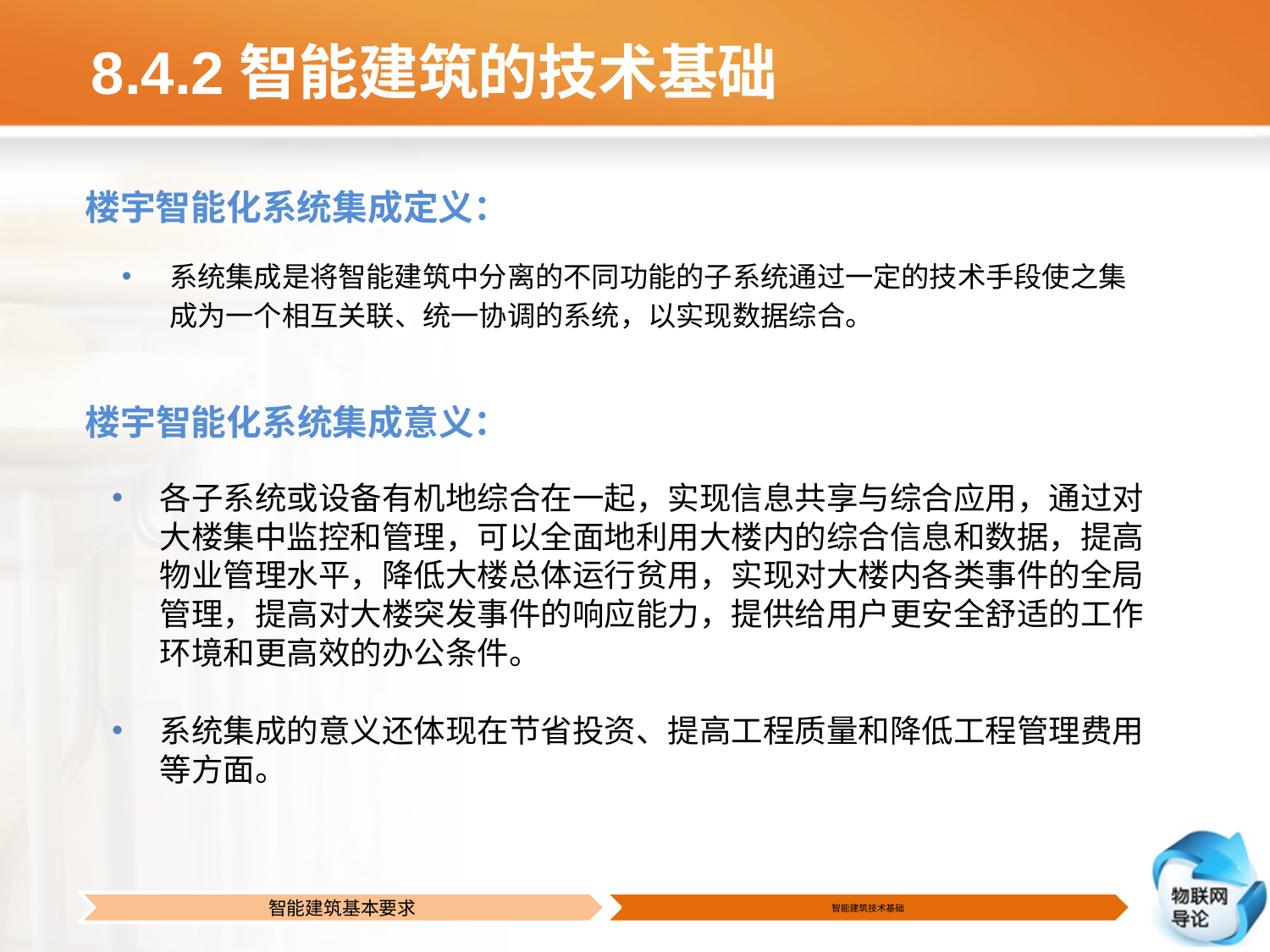

# 8.4.2智能建筑的技术基础
楼宇智能化系统集成定义：
系统集成是将智能建筑中分离的不同功能的子系统通过一定的技术手段使之集成为一个相互关联、统一协调的系统，以实现数据综合。
楼宇智能化系统集成意义：
各子系统或设备有机地综合在一起，实现信息共享与综合应用，通过对大楼集中监控和管理，可以全面地利用大楼内的综合信息和数据，提高物业管理水平，降低大楼总体运行贫用，实现对大楼内各类事件的全局管理，提高对大楼突发事件的响应能力，提供给用户更安全舒适的工作环境和更高效的办公条件。

系统集成的意义还体现在节省投资、提高工程质量和降低工程管理费用等方面。

智能建筑基本要求
智能建筑技术基础